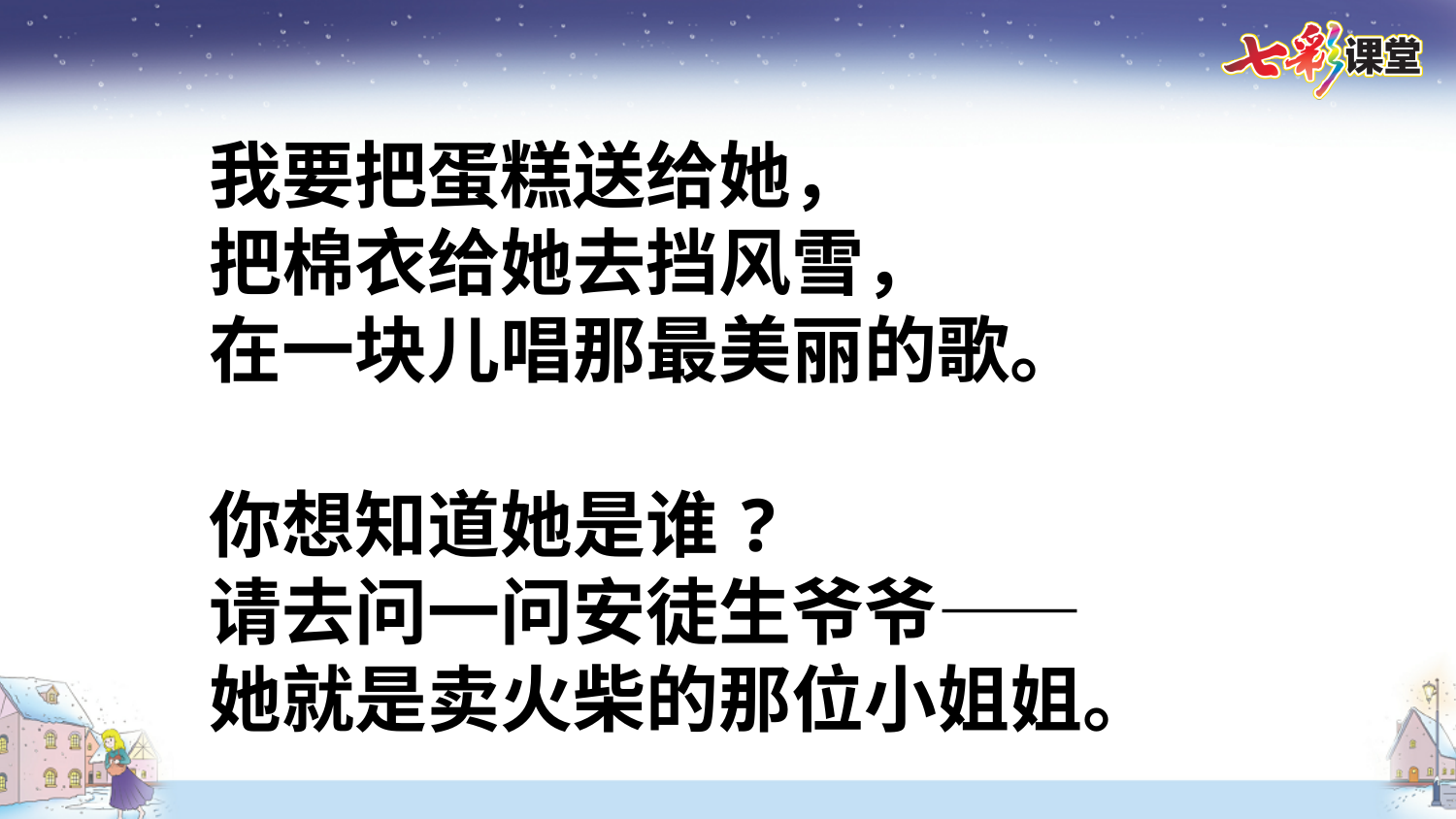

我要把蛋糕送给她，
把棉衣给她去挡风雪，
在一块儿唱那最美丽的歌。

你想知道她是谁?
请去问一问安徒生爷爷——
她就是卖火柴的那位小姐姐。